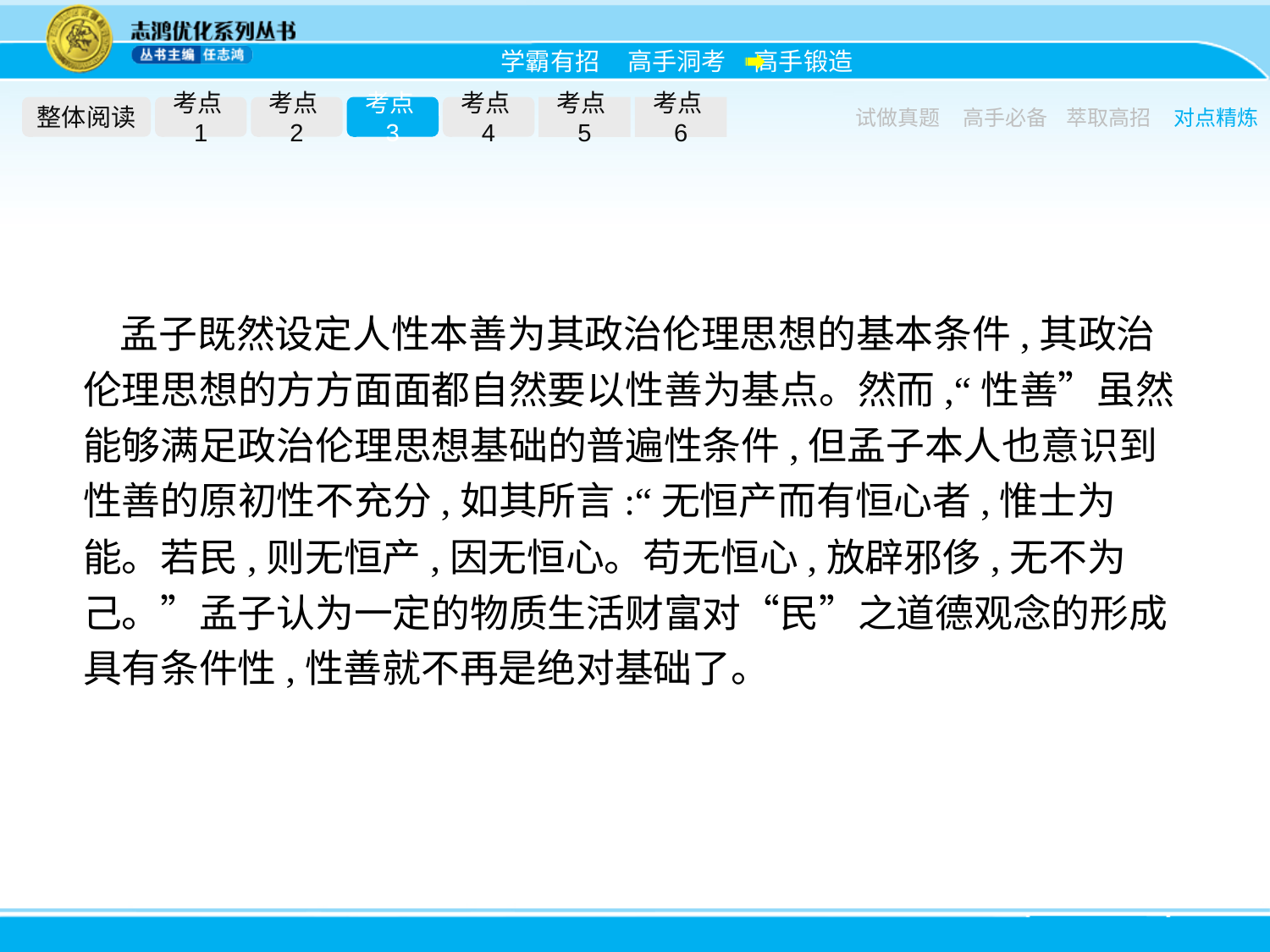

整体阅读
考点1
考点2
考点3
考点4
考点5
考点6
试做真题
高手必备
萃取高招
对点精炼
孟子既然设定人性本善为其政治伦理思想的基本条件,其政治伦理思想的方方面面都自然要以性善为基点。然而,“性善”虽然能够满足政治伦理思想基础的普遍性条件,但孟子本人也意识到性善的原初性不充分,如其所言:“无恒产而有恒心者,惟士为能。若民,则无恒产,因无恒心。苟无恒心,放辟邪侈,无不为己。”孟子认为一定的物质生活财富对“民”之道德观念的形成具有条件性,性善就不再是绝对基础了。